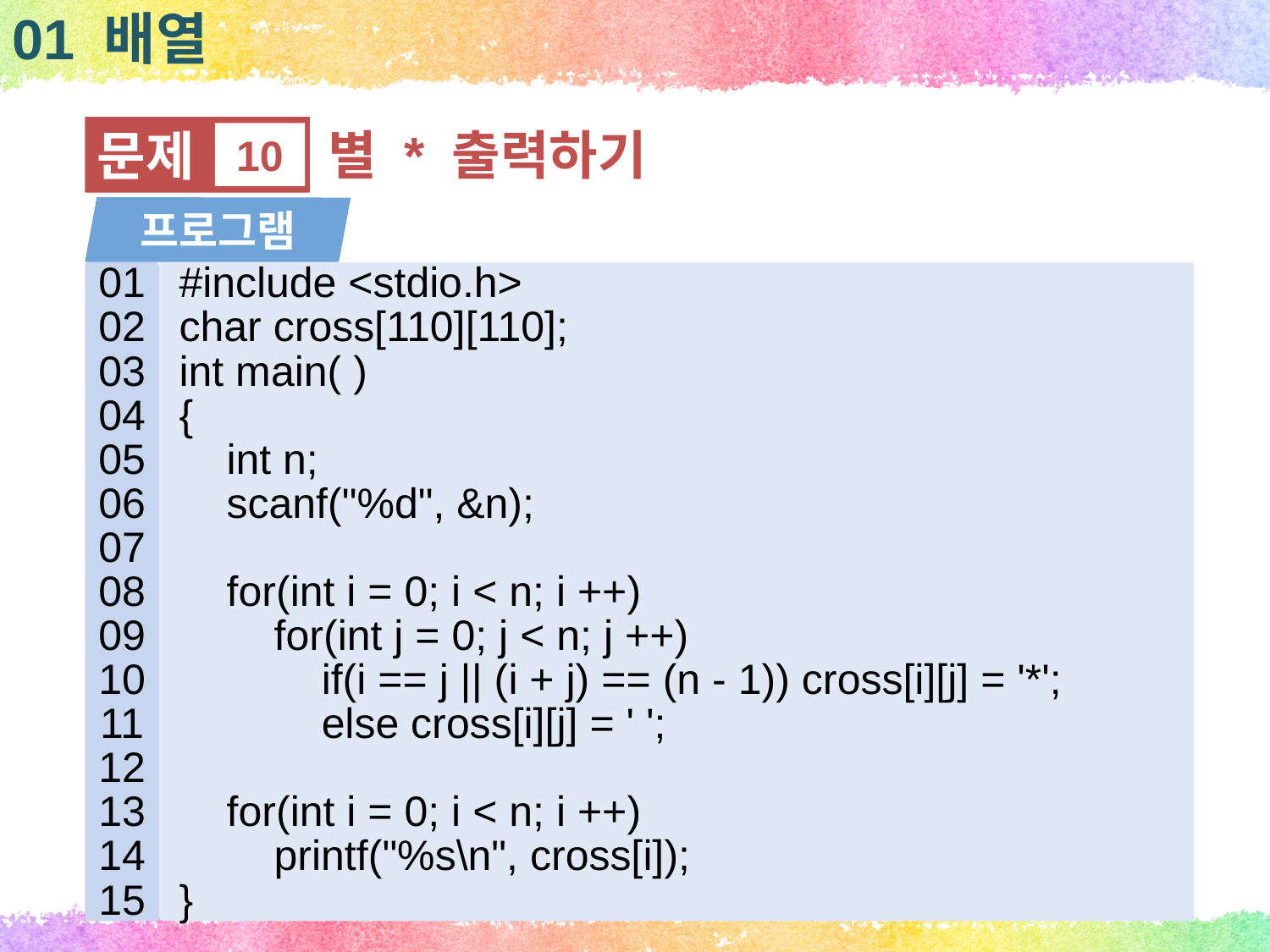

01 배열
문제
10
별 * 출력하기
프로그램
01
02
03
04
05
06
07
08
09
10
11
12
13
14
15
#include <stdio.h>
char cross[110][110];
int main( )
{
    int n;
    scanf("%d", &n);

    for(int i = 0; i < n; i ++)
        for(int j = 0; j < n; j ++)
            if(i == j || (i + j) == (n - 1)) cross[i][j] = '*';
            else cross[i][j] = ' ';

    for(int i = 0; i < n; i ++)
        printf("%s\n", cross[i]);
}
49